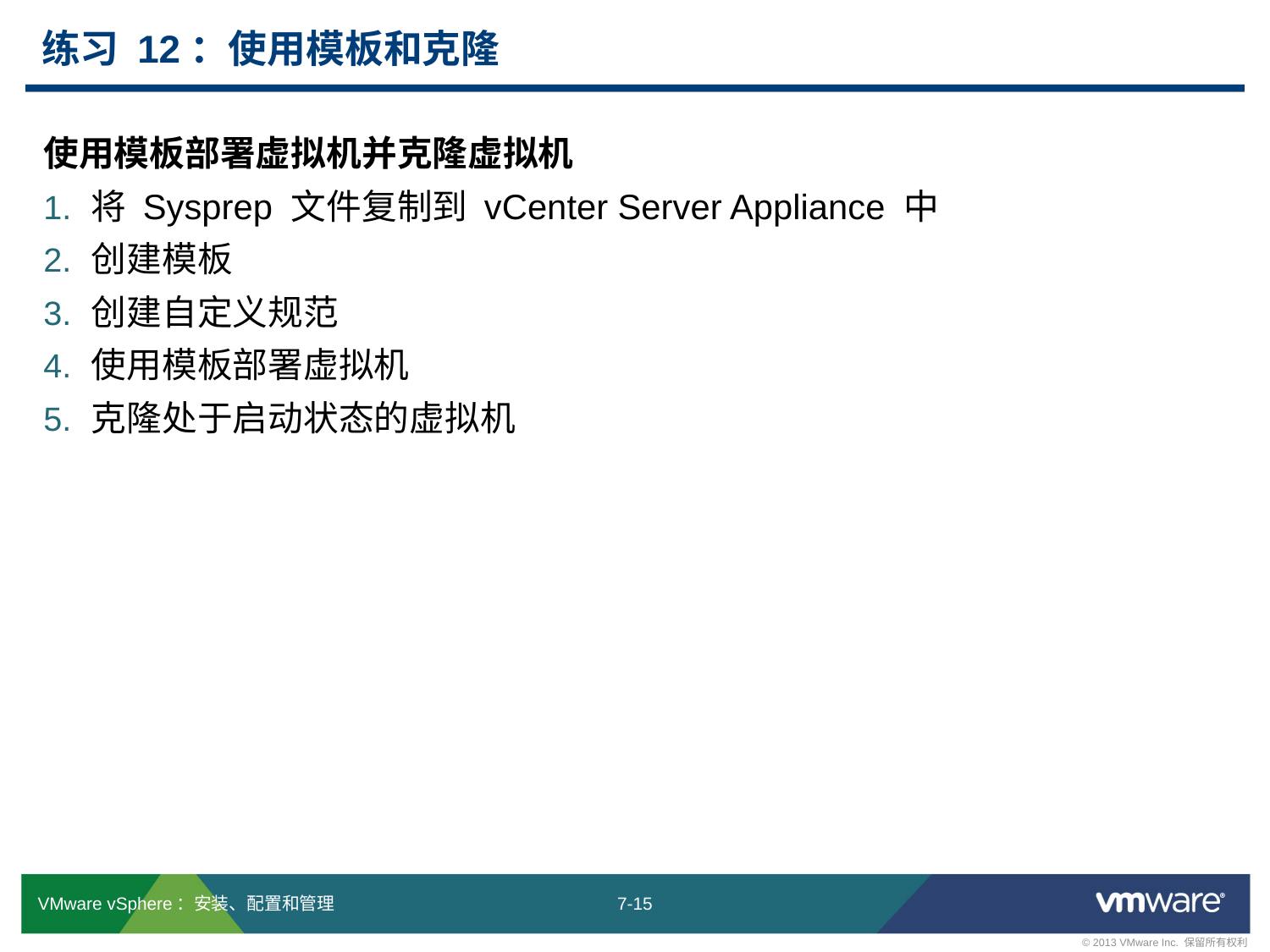

# 练习 12：使用模板和克隆
使用模板部署虚拟机并克隆虚拟机
将 Sysprep 文件复制到 vCenter Server Appliance 中
创建模板
创建自定义规范
使用模板部署虚拟机
克隆处于启动状态的虚拟机